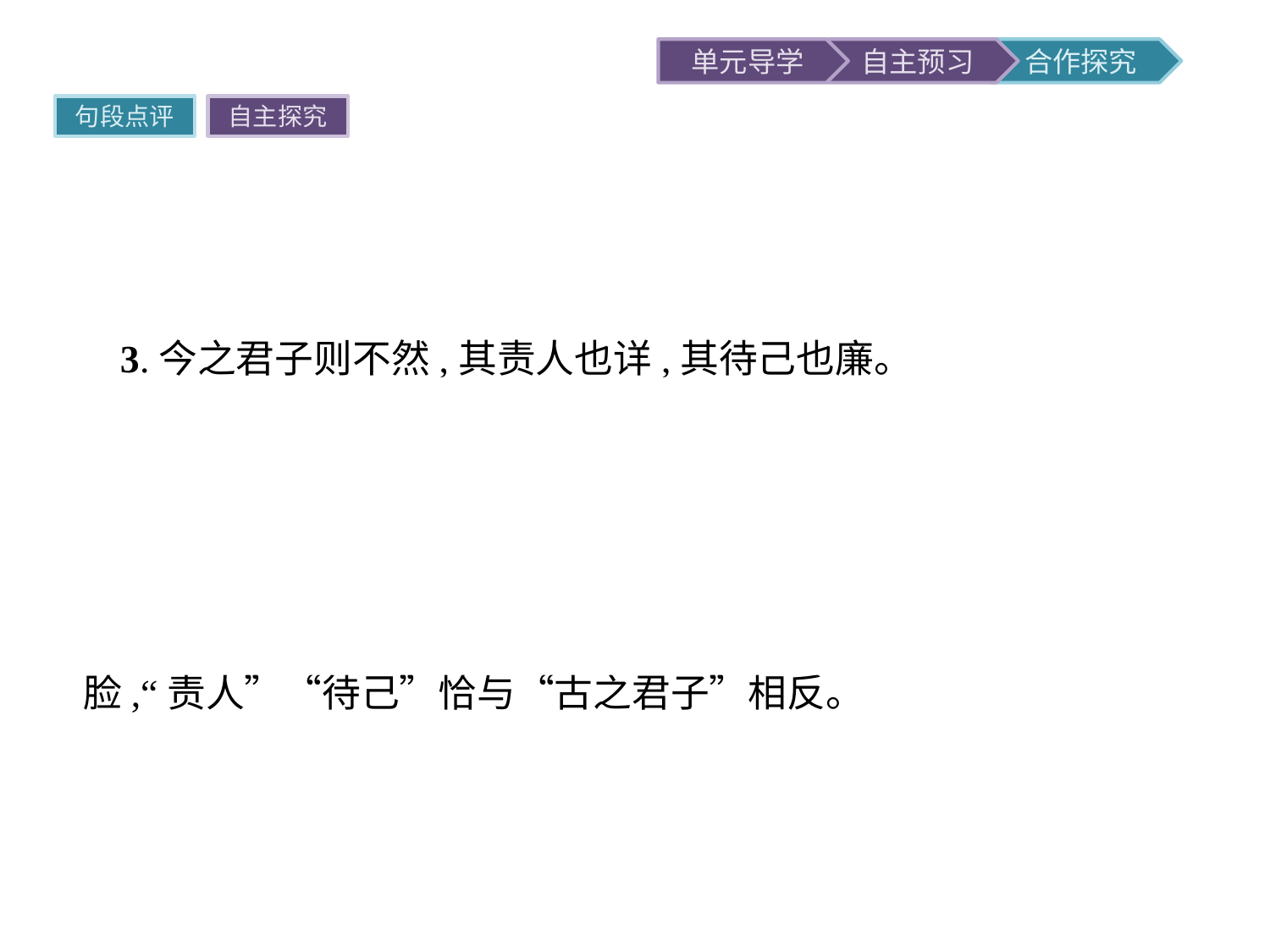

句段点评
自主探究
3.今之君子则不然,其责人也详,其待己也廉。
翻译现在的君子却不是这样,他要求别人全面,要求自己却很少。
点评这句话揭示了现在的君子“毁谤”的具体表现:要求别人全面,要求自己却很少。谴责了其嫉善妒能的恶劣行径,与第一段的第一句话形成鲜明对比。“则不然”揭示“今之君子”的嘴脸,“责人”“待己”恰与“古之君子”相反。